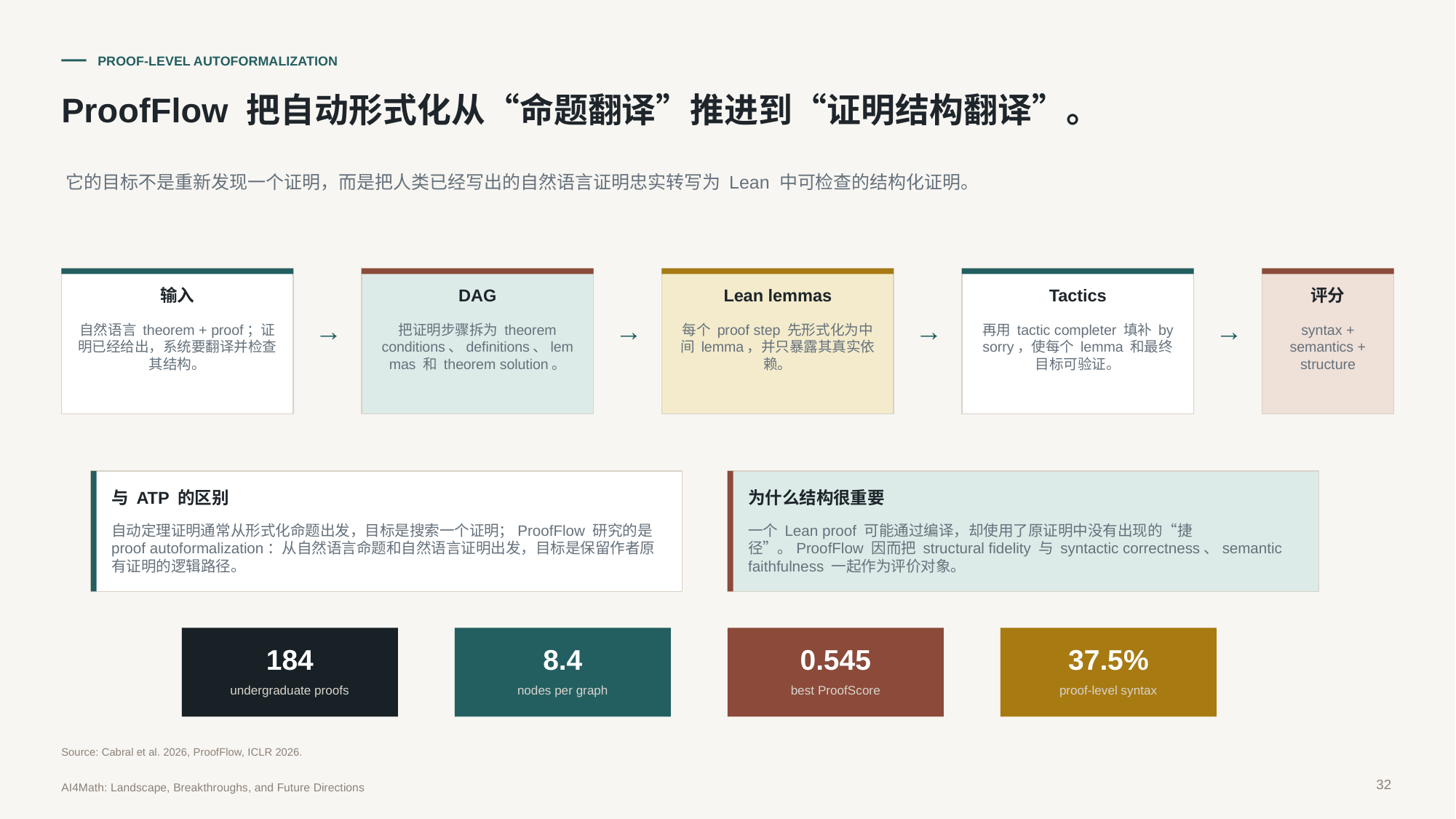

PROOF-LEVEL AUTOFORMALIZATION

ProofFlow 把自动形式化从“命题翻译”推进到“证明结构翻译”。
它的目标不是重新发现一个证明，而是把人类已经写出的自然语言证明忠实转写为 Lean 中可检查的结构化证明。

输入
DAG
Lean lemmas
Tactics
评分
→
→
→
→
自然语言 theorem + proof；证明已经给出，系统要翻译并检查其结构。
把证明步骤拆为 theorem conditions、definitions、lemmas 和 theorem solution。
每个 proof step 先形式化为中间 lemma，并只暴露其真实依赖。
再用 tactic completer 填补 by sorry，使每个 lemma 和最终目标可验证。
syntax + semantics + structure

与 ATP 的区别
为什么结构很重要
自动定理证明通常从形式化命题出发，目标是搜索一个证明；ProofFlow 研究的是 proof autoformalization：从自然语言命题和自然语言证明出发，目标是保留作者原有证明的逻辑路径。
一个 Lean proof 可能通过编译，却使用了原证明中没有出现的“捷径”。ProofFlow 因而把 structural fidelity 与 syntactic correctness、semantic faithfulness 一起作为评价对象。

184
8.4
0.545
37.5%
undergraduate proofs
nodes per graph
best ProofScore
proof-level syntax
Source: Cabral et al. 2026, ProofFlow, ICLR 2026.
32
AI4Math: Landscape, Breakthroughs, and Future Directions